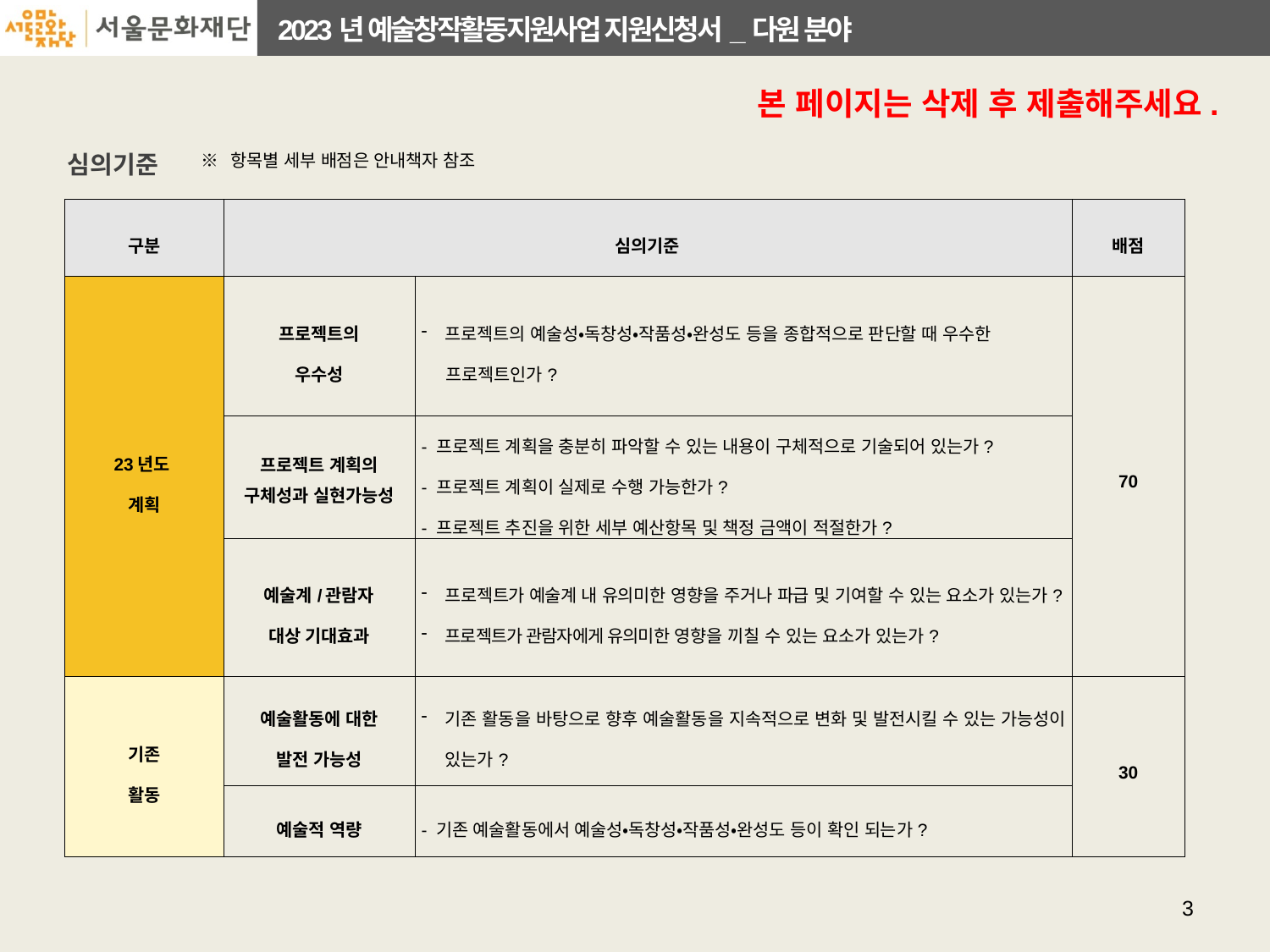

본 페이지는 삭제 후 제출해주세요.
심의기준
※  항목별 세부 배점은 안내책자 참조

| 구분 | 심의기준 |  | 배점 |
| --- | --- | --- | --- |
| 23년도 계획 | 프로젝트의 우수성 | 프로젝트의 예술성‧독창성‧작품성‧완성도 등을 종합적으로 판단할 때 우수한 프로젝트인가? | 70 |
|  | 프로젝트 계획의 구체성과 실현가능성 | - 프로젝트 계획을 충분히 파악할 수 있는 내용이 구체적으로 기술되어 있는가? - 프로젝트 계획이 실제로 수행 가능한가? - 프로젝트 추진을 위한 세부 예산항목 및 책정 금액이 적절한가? |  |
|  | 예술계/관람자 대상 기대효과 | 프로젝트가 예술계 내 유의미한 영향을 주거나 파급 및 기여할 수 있는 요소가 있는가? 프로젝트가 관람자에게 유의미한 영향을 끼칠 수 있는 요소가 있는가? |  |
| 기존 활동 | 예술활동에 대한 발전 가능성 | 기존 활동을 바탕으로 향후 예술활동을 지속적으로 변화 및 발전시킬 수 있는 가능성이 있는가? | 30 |
|  | 예술적 역량 | - 기존 예술활동에서 예술성‧독창성‧작품성‧완성도 등이 확인 되는가? |  |
3